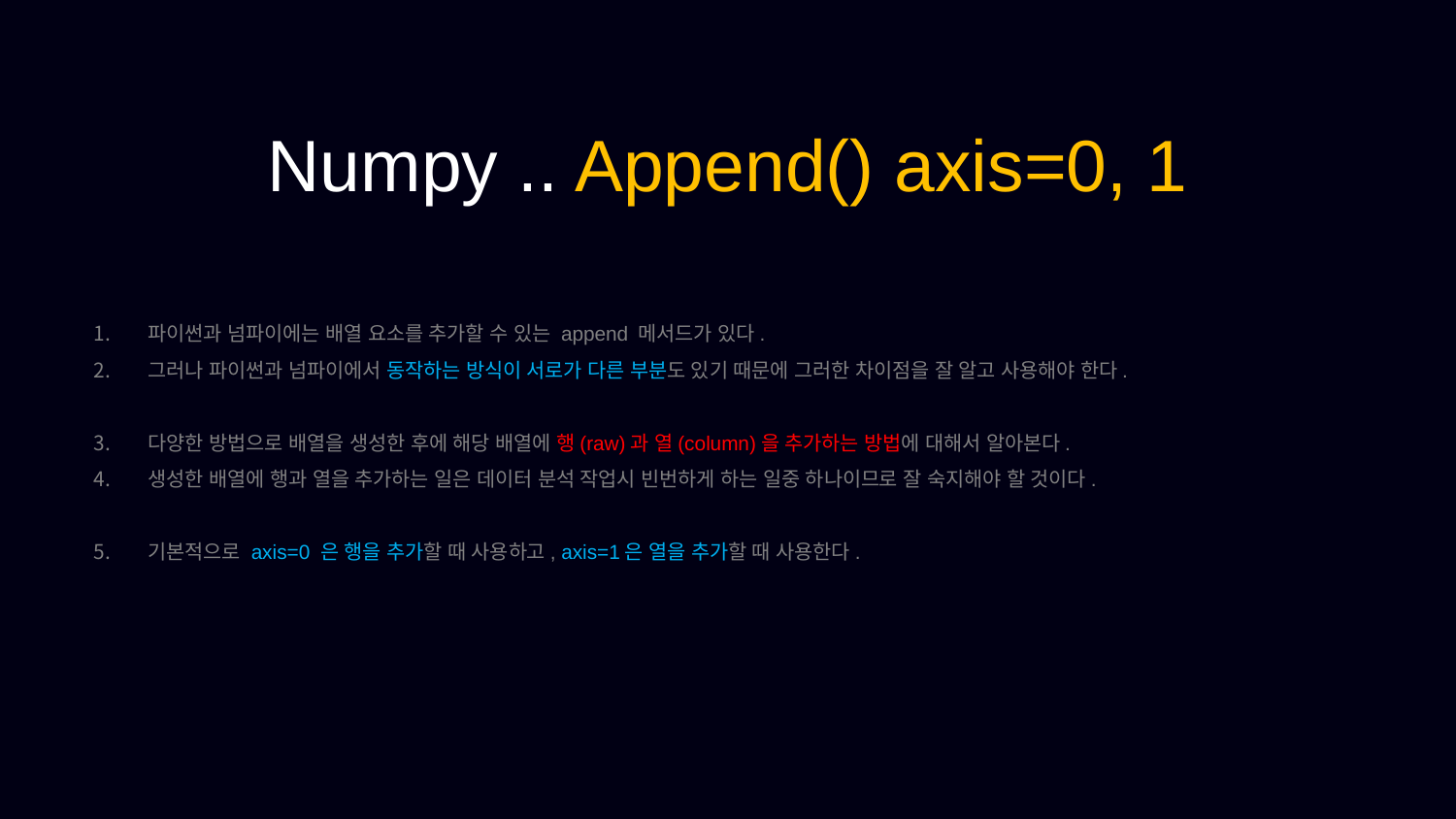

Numpy .. Append() axis=0, 1
파이썬과 넘파이에는 배열 요소를 추가할 수 있는 append 메서드가 있다.
그러나 파이썬과 넘파이에서 동작하는 방식이 서로가 다른 부분도 있기 때문에 그러한 차이점을 잘 알고 사용해야 한다.

다양한 방법으로 배열을 생성한 후에 해당 배열에 행(raw)과 열(column)을 추가하는 방법에 대해서 알아본다.
생성한 배열에 행과 열을 추가하는 일은 데이터 분석 작업시 빈번하게 하는 일중 하나이므로 잘 숙지해야 할 것이다.

기본적으로 axis=0 은 행을 추가할 때 사용하고, axis=1은 열을 추가할 때 사용한다.